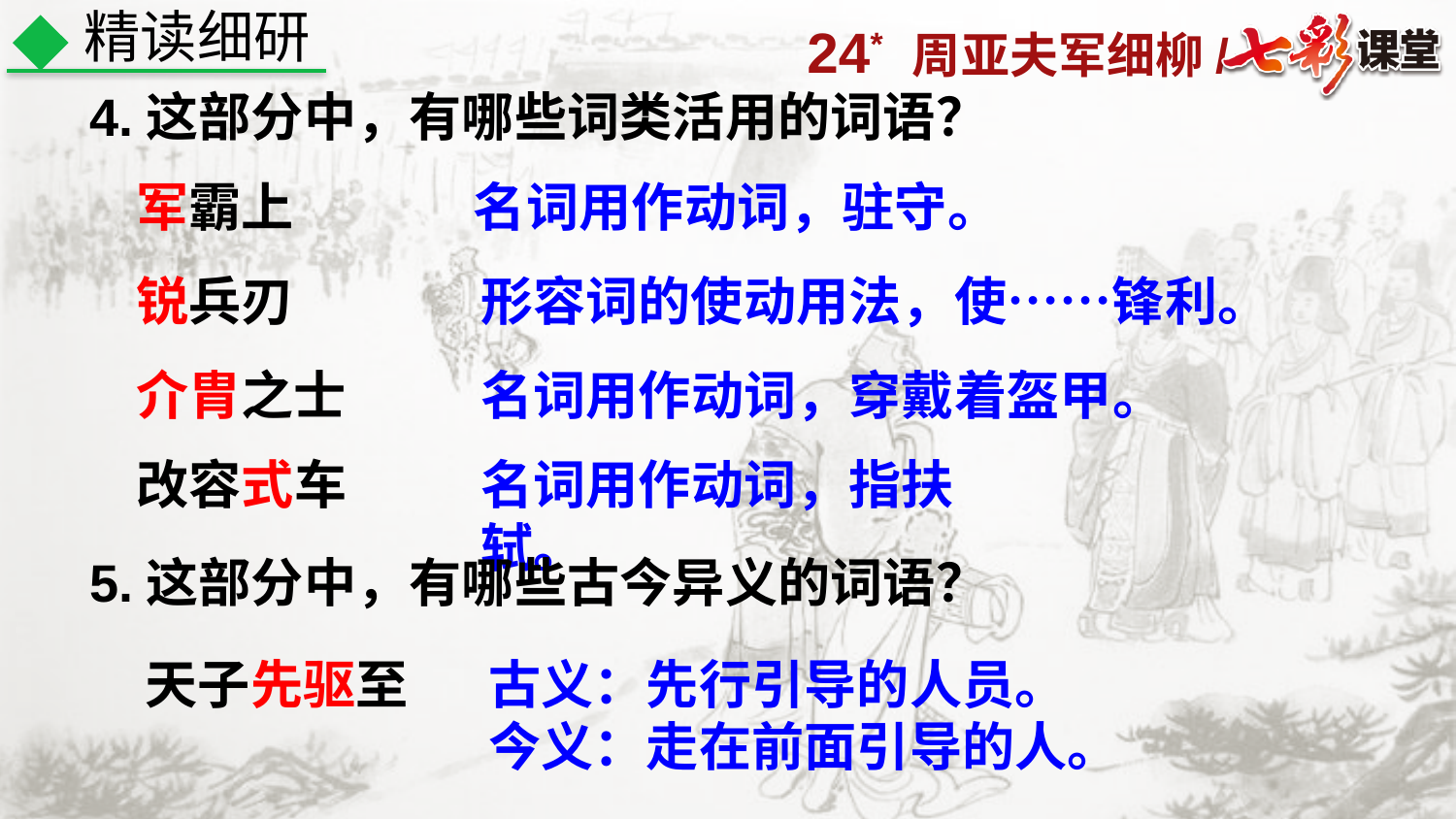

精读细研

4.这部分中，有哪些词类活用的词语？
军霸上
名词用作动词，驻守。
锐兵刃
形容词的使动用法，使……锋利。
名词用作动词，穿戴着盔甲。
介胄之士
改容式车
名词用作动词，指扶轼。
5.这部分中，有哪些古今异义的词语？
天子先驱至
古义：先行引导的人员。
今义：走在前面引导的人。